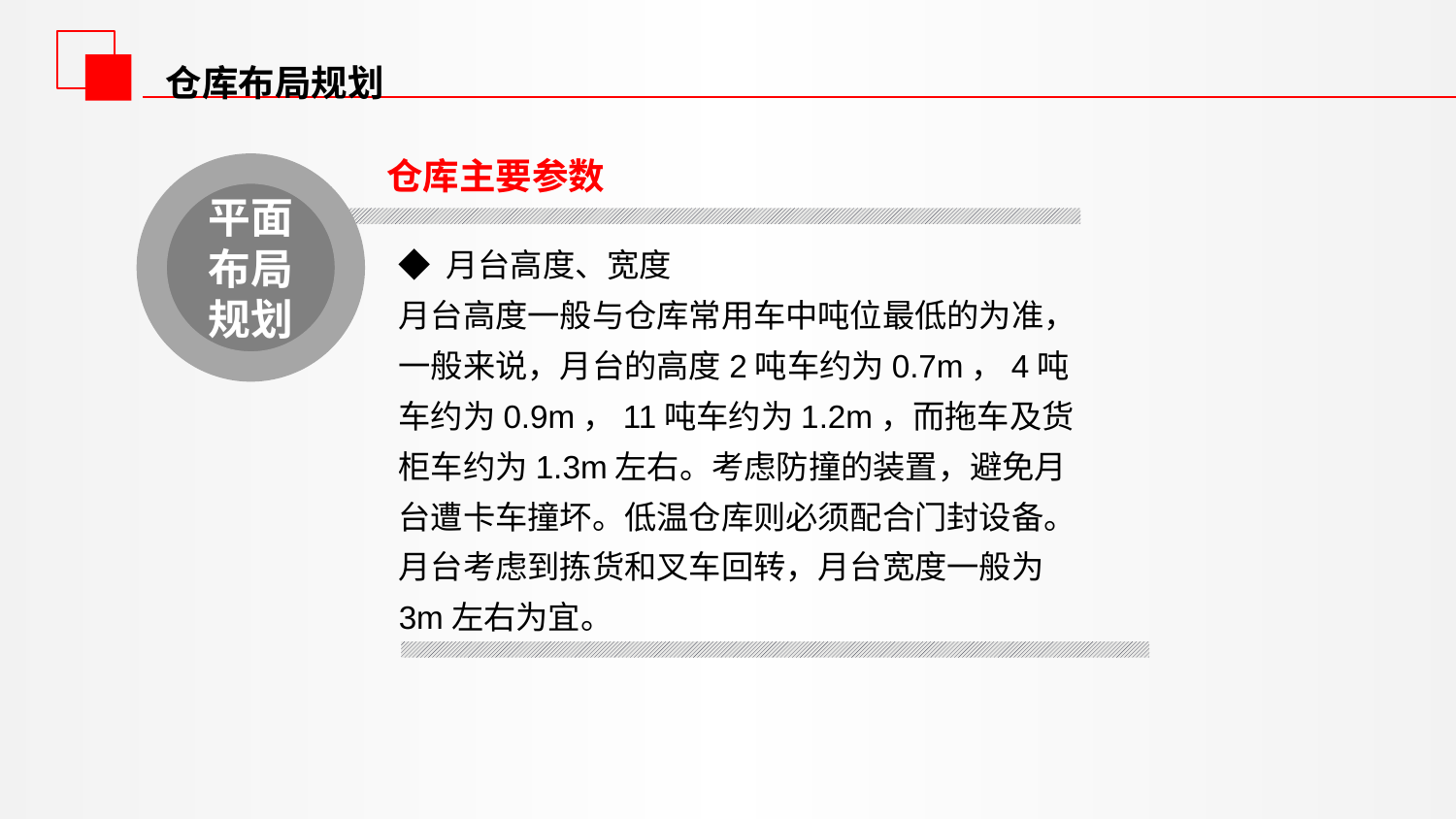

仓库布局规划
仓库主要参数
平面布局规划

◆ 月台高度、宽度
月台高度一般与仓库常用车中吨位最低的为准，一般来说，月台的高度2吨车约为0.7m，4吨车约为0.9m，11吨车约为1.2m，而拖车及货柜车约为1.3m左右。考虑防撞的装置，避免月台遭卡车撞坏。低温仓库则必须配合门封设备。月台考虑到拣货和叉车回转，月台宽度一般为3m左右为宜。